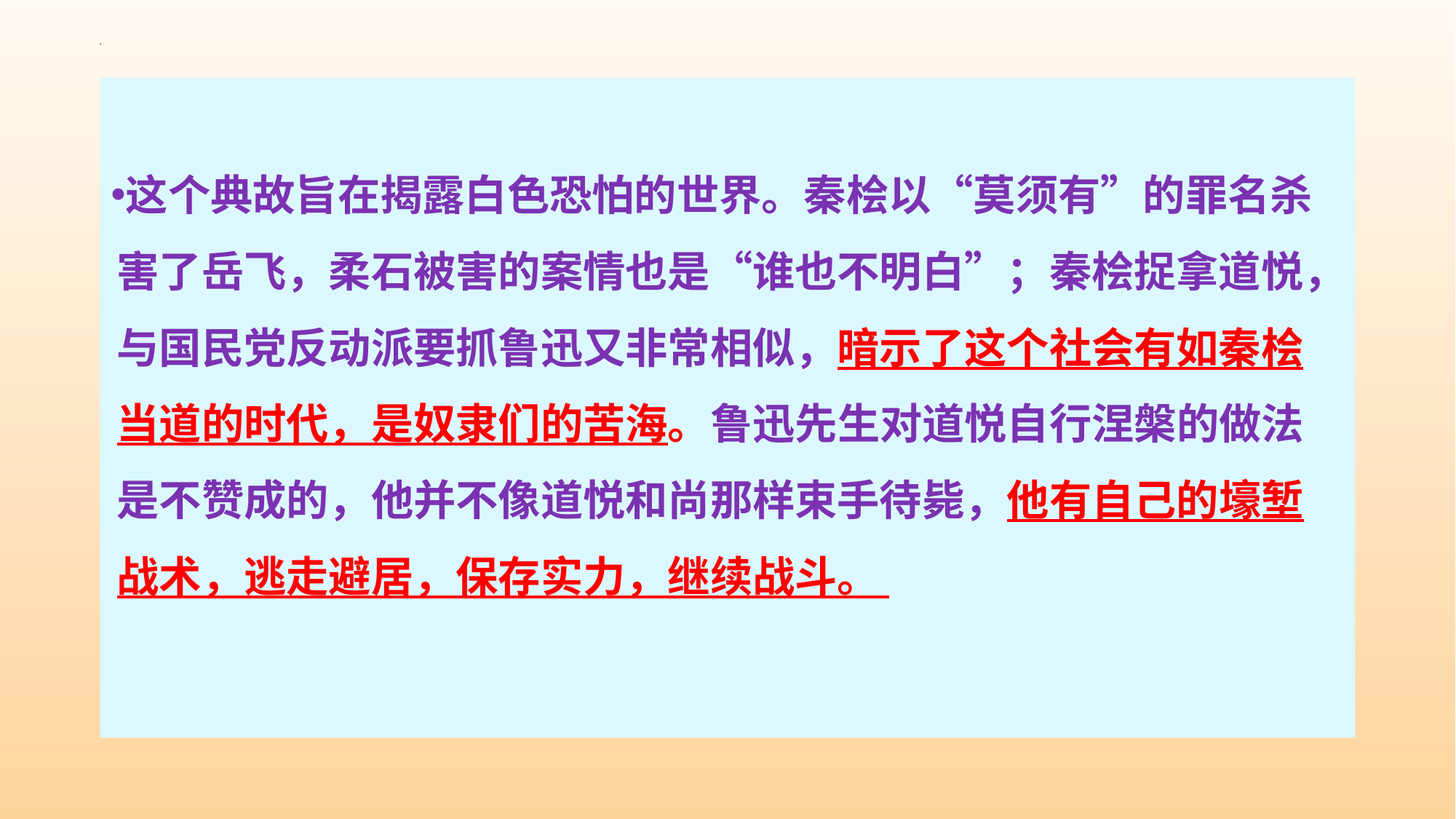

这个典故旨在揭露白色恐怕的世界。秦桧以“莫须有”的罪名杀害了岳飞，柔石被害的案情也是“谁也不明白”；秦桧捉拿道悦，与国民党反动派要抓鲁迅又非常相似，暗示了这个社会有如秦桧当道的时代，是奴隶们的苦海。鲁迅先生对道悦自行涅槃的做法是不赞成的，他并不像道悦和尚那样束手待毙，他有自己的壕堑战术，逃走避居，保存实力，继续战斗。